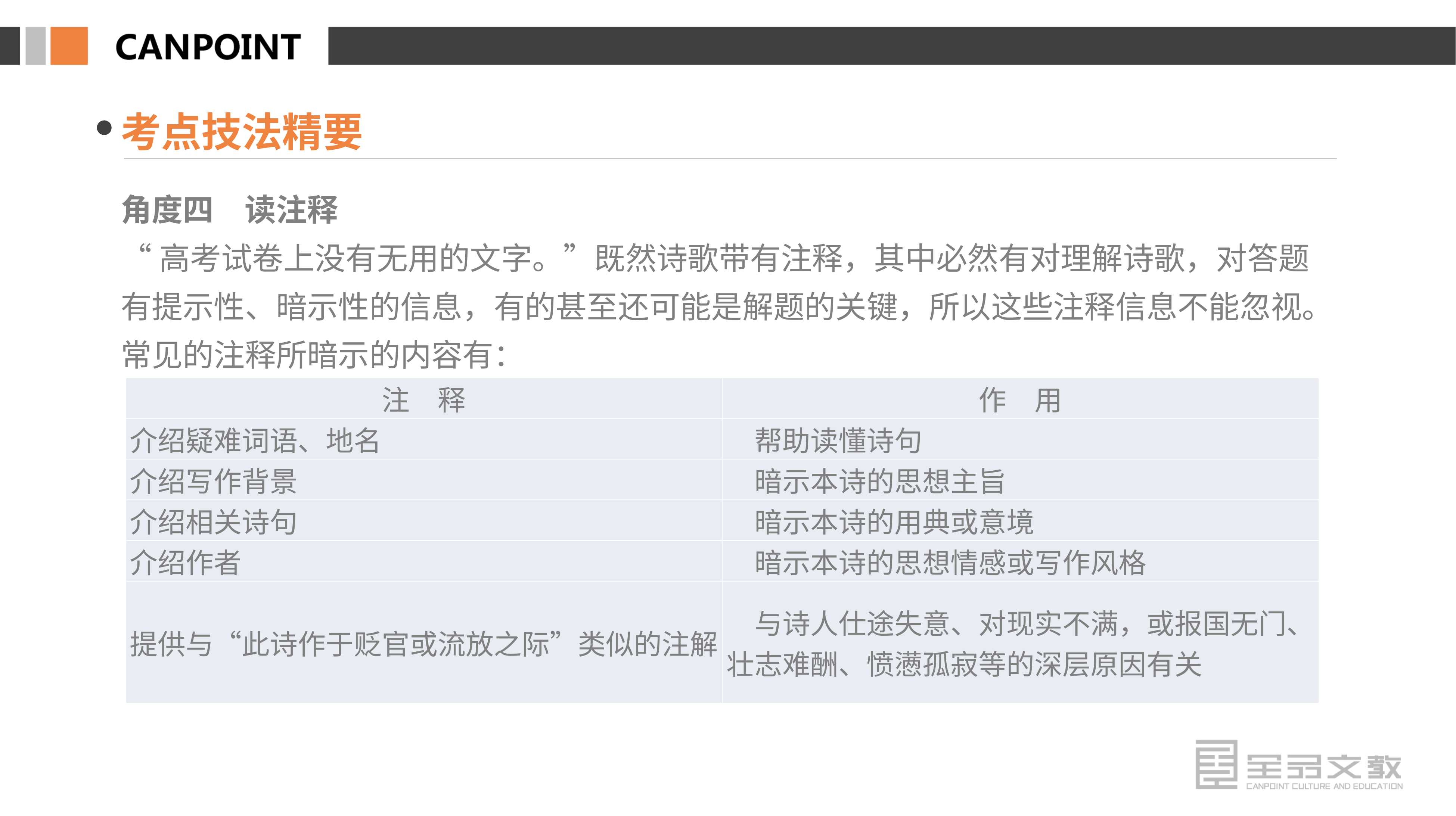

考点技法精要

角度四　读注释
“高考试卷上没有无用的文字。”既然诗歌带有注释，其中必然有对理解诗歌，对答题有提示性、暗示性的信息，有的甚至还可能是解题的关键，所以这些注释信息不能忽视。常见的注释所暗示的内容有：
| 注　释 | 作　用 |
| --- | --- |
| 介绍疑难词语、地名 | 帮助读懂诗句 |
| 介绍写作背景 | 暗示本诗的思想主旨 |
| 介绍相关诗句 | 暗示本诗的用典或意境 |
| 介绍作者 | 暗示本诗的思想情感或写作风格 |
| 提供与“此诗作于贬官或流放之际”类似的注解 | 与诗人仕途失意、对现实不满，或报国无门、壮志难酬、愤懑孤寂等的深层原因有关 |